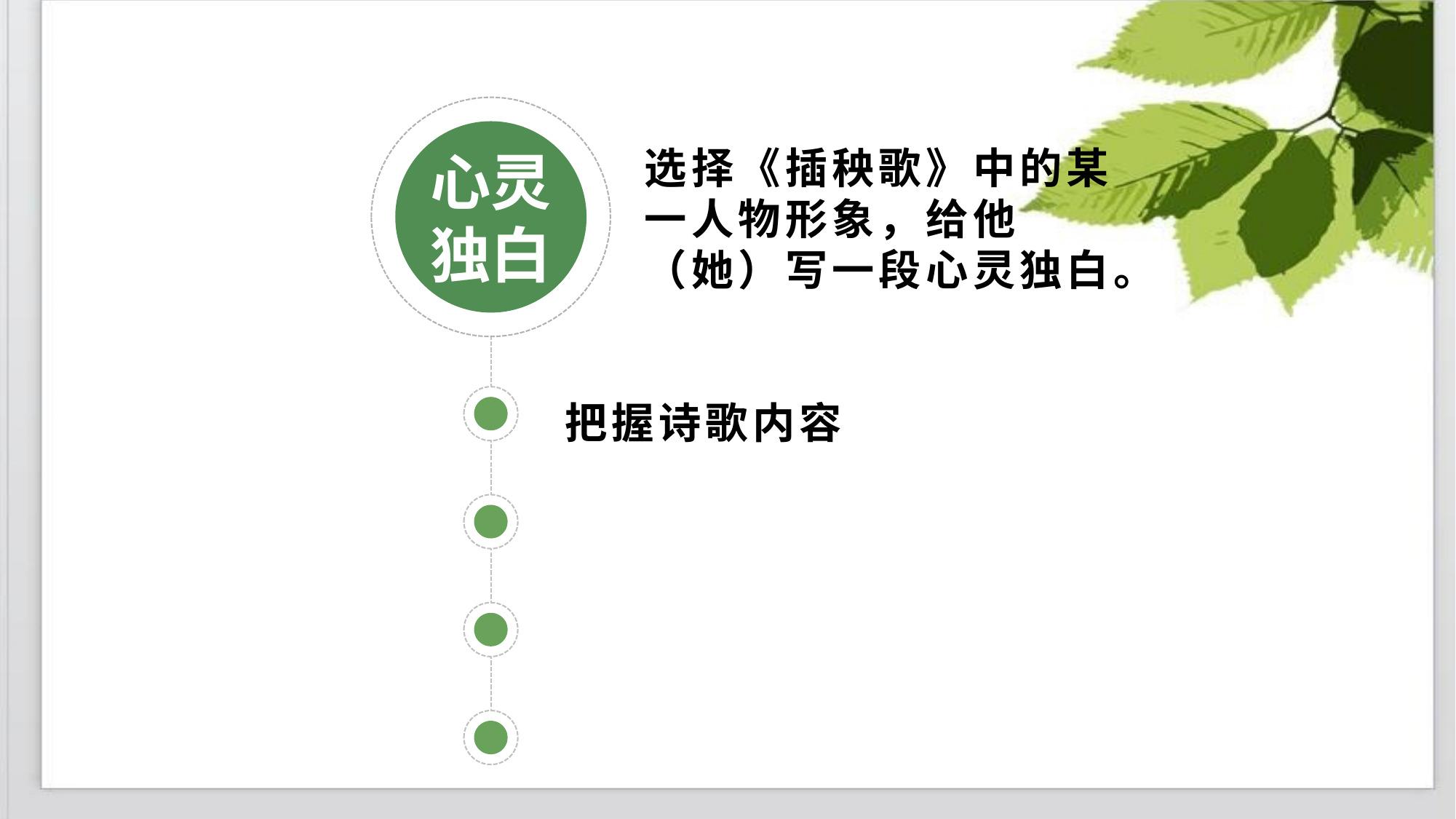

心灵
独白
选择《插秧歌》中的某一人物形象，给他（她）写一段心灵独白。
把握诗歌内容